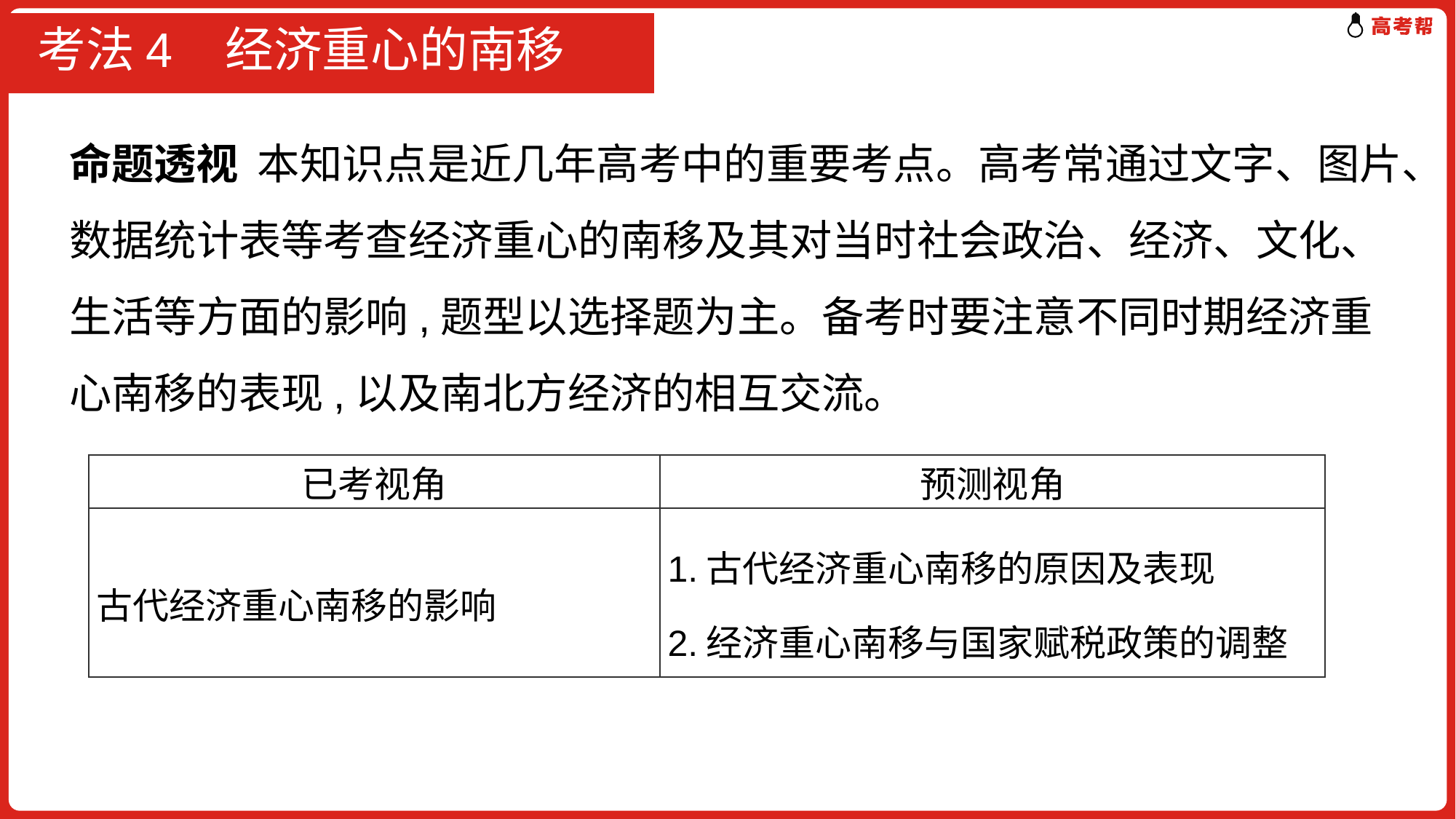

# 考法4   经济重心的南移
命题透视  本知识点是近几年高考中的重要考点。高考常通过文字、图片、数据统计表等考查经济重心的南移及其对当时社会政治、经济、文化、生活等方面的影响,题型以选择题为主。备考时要注意不同时期经济重心南移的表现,以及南北方经济的相互交流。
| 已考视角 | 预测视角 |
| --- | --- |
| 古代经济重心南移的影响 | 1.古代经济重心南移的原因及表现 2.经济重心南移与国家赋税政策的调整 |